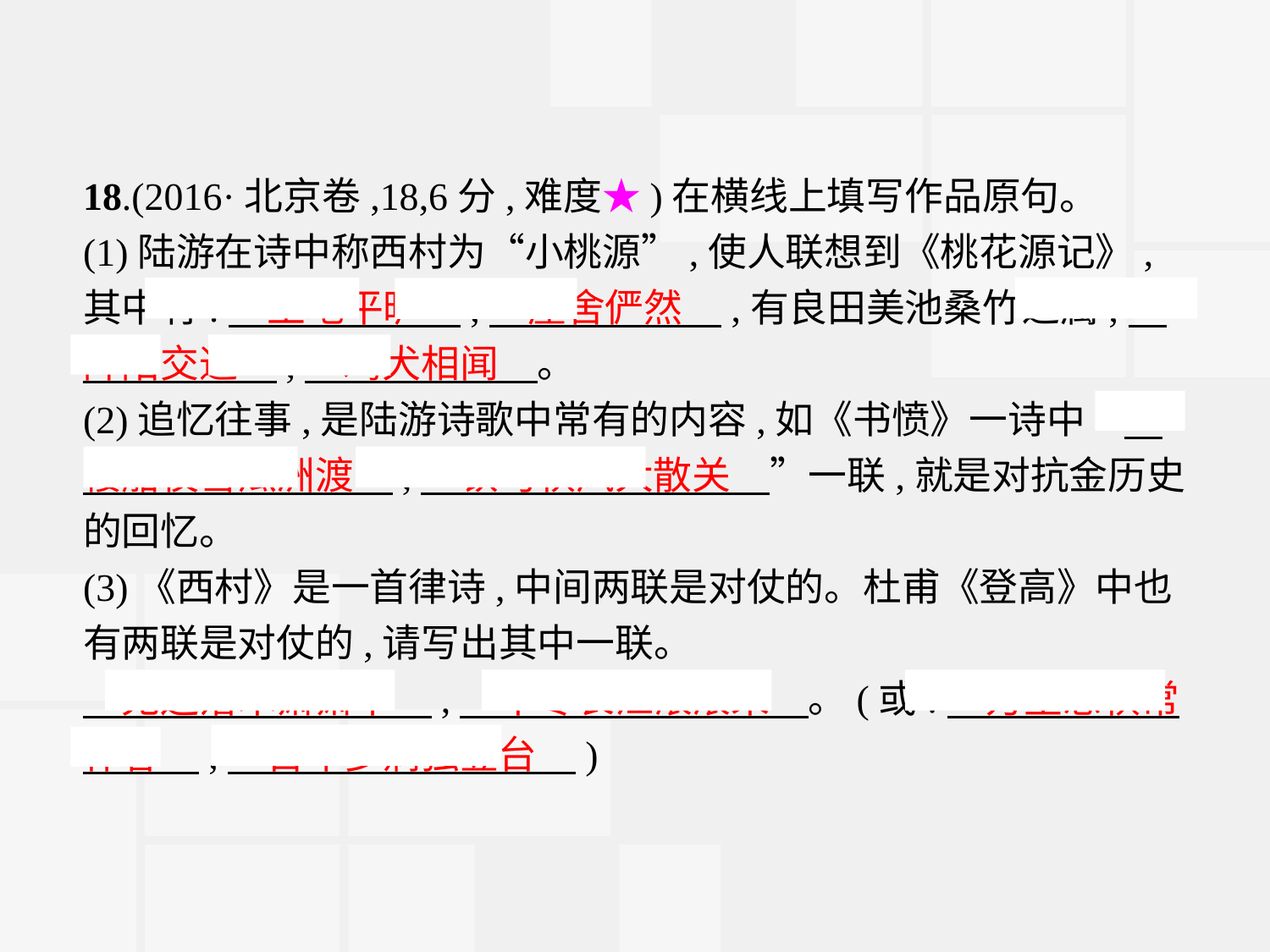

18.(2016·北京卷,18,6分,难度★)在横线上填写作品原句。
(1)陆游在诗中称西村为“小桃源”,使人联想到《桃花源记》,其中有:　土地平旷　,　屋舍俨然　,有良田美池桑竹之属;　阡陌交通　,　鸡犬相闻　。
(2)追忆往事,是陆游诗歌中常有的内容,如《书愤》一诗中“　楼船夜雪瓜洲渡　,　铁马秋风大散关　”一联,就是对抗金历史的回忆。
(3)《西村》是一首律诗,中间两联是对仗的。杜甫《登高》中也有两联是对仗的,请写出其中一联。
　无边落木萧萧下　,　不尽长江滚滚来　。(或:　万里悲秋常作客　,　百年多病独登台　)